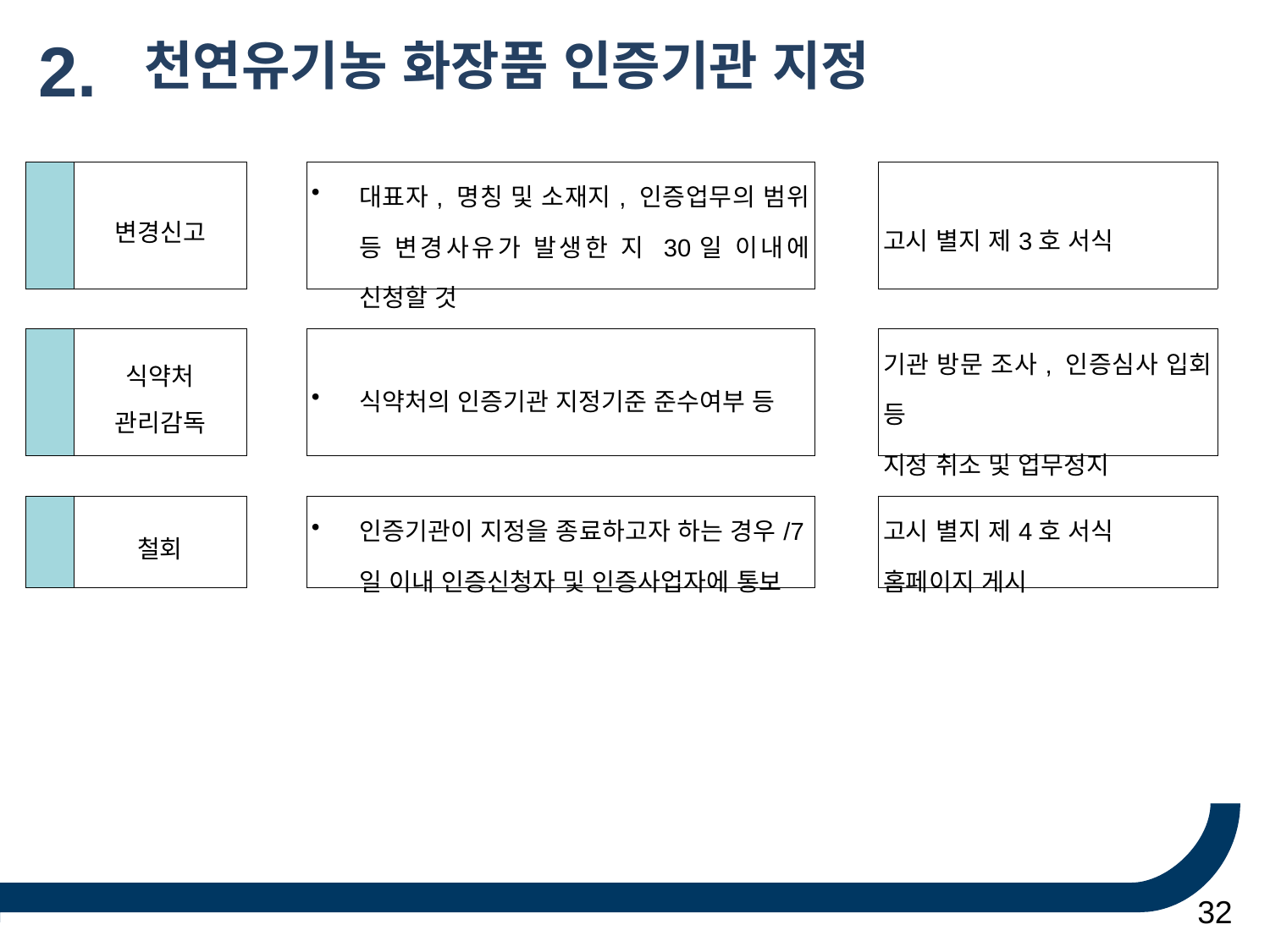

2.
 천연유기농 화장품 인증기관 지정
|  | 변경신고 |  | 대표자, 명칭 및 소재지, 인증업무의 범위 등 변경사유가 발생한 지 30일 이내에 신청할 것 |  | 고시 별지 제3호 서식 |
| --- | --- | --- | --- | --- | --- |
|  |  |  |  |  |  |
|  | 식약처 관리감독 |  | 식약처의 인증기관 지정기준 준수여부 등 |  | 기관 방문 조사, 인증심사 입회 등 지정 취소 및 업무정지 |
|  |  |  |  |  |  |
|  | 철회 |  | 인증기관이 지정을 종료하고자 하는 경우/7일 이내 인증신청자 및 인증사업자에 통보 |  | 고시 별지 제4호 서식 홈페이지 게시 |
|  |  |  |  |  |  |
32